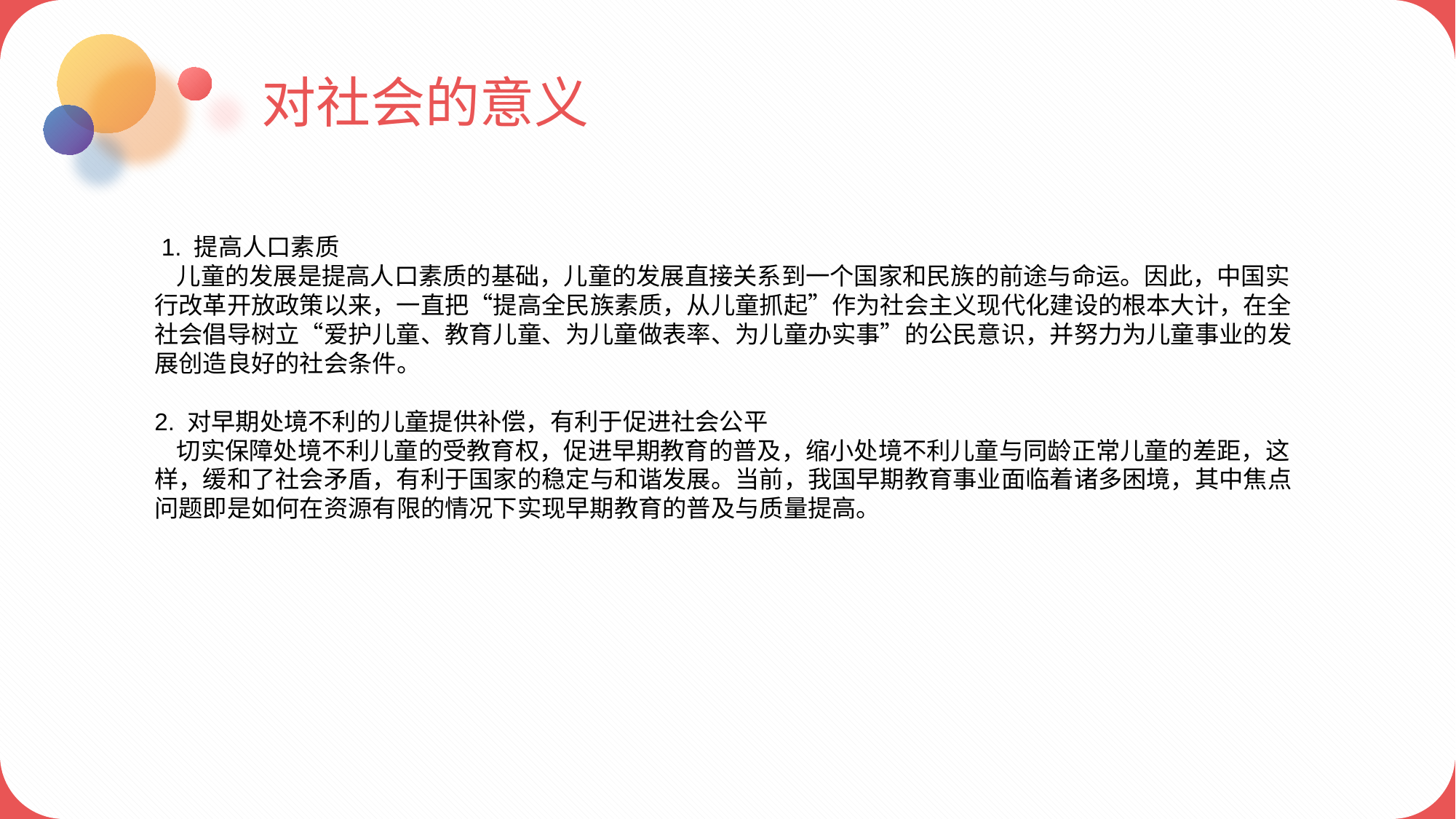

对社会的意义
 1. 提高人口素质
   儿童的发展是提高人口素质的基础，儿童的发展直接关系到一个国家和民族的前途与命运。因此，中国实行改革开放政策以来，一直把“提高全民族素质，从儿童抓起”作为社会主义现代化建设的根本大计，在全社会倡导树立“爱护儿童、教育儿童、为儿童做表率、为儿童办实事”的公民意识，并努力为儿童事业的发展创造良好的社会条件。

2. 对早期处境不利的儿童提供补偿，有利于促进社会公平
   切实保障处境不利儿童的受教育权，促进早期教育的普及，缩小处境不利儿童与同龄正常儿童的差距，这样，缓和了社会矛盾，有利于国家的稳定与和谐发展。当前，我国早期教育事业面临着诸多困境，其中焦点问题即是如何在资源有限的情况下实现早期教育的普及与质量提高。